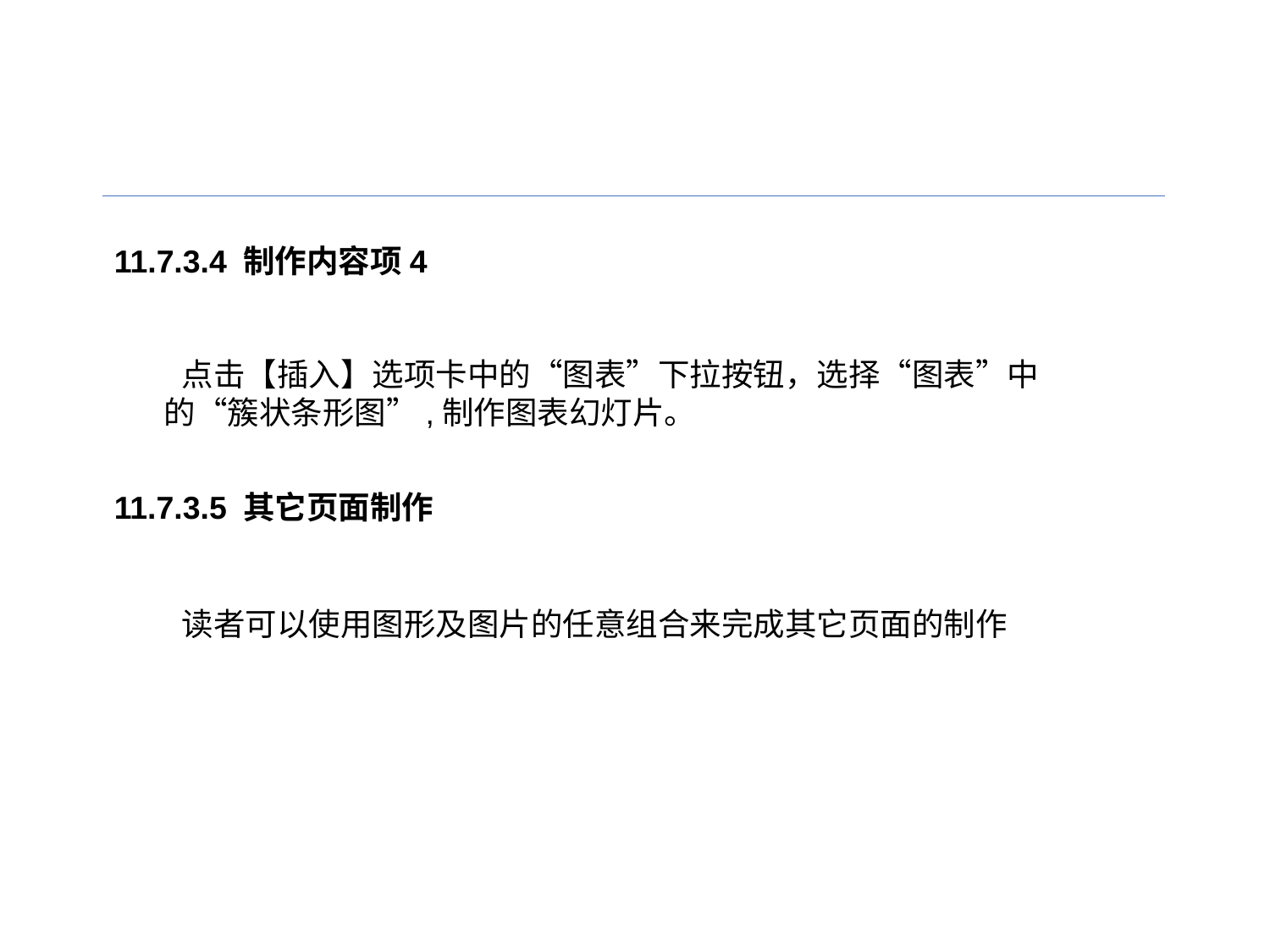

11.7.3.4 制作内容项4
点击【插入】选项卡中的“图表”下拉按钮，选择“图表”中的“簇状条形图”,制作图表幻灯片。
11.7.3.5 其它页面制作
读者可以使用图形及图片的任意组合来完成其它页面的制作